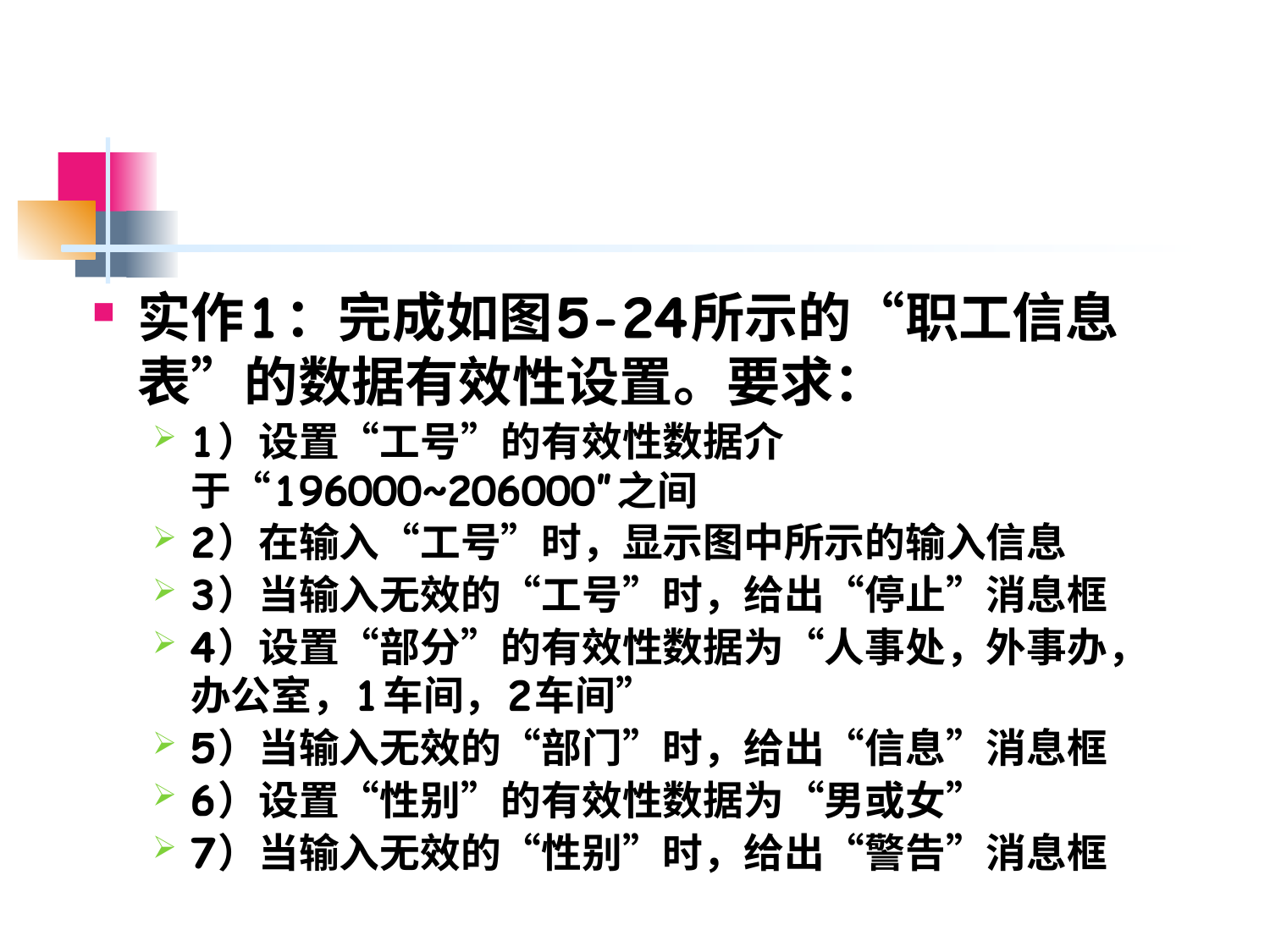

#
实作1：完成如图5-24所示的“职工信息表”的数据有效性设置。要求：
1）设置“工号”的有效性数据介于“196000~206000”之间
2）在输入“工号”时，显示图中所示的输入信息
3）当输入无效的“工号”时，给出“停止”消息框
4）设置“部分”的有效性数据为“人事处，外事办，办公室，1车间，2车间”
5）当输入无效的“部门”时，给出“信息”消息框
6）设置“性别”的有效性数据为“男或女”
7）当输入无效的“性别”时，给出“警告”消息框